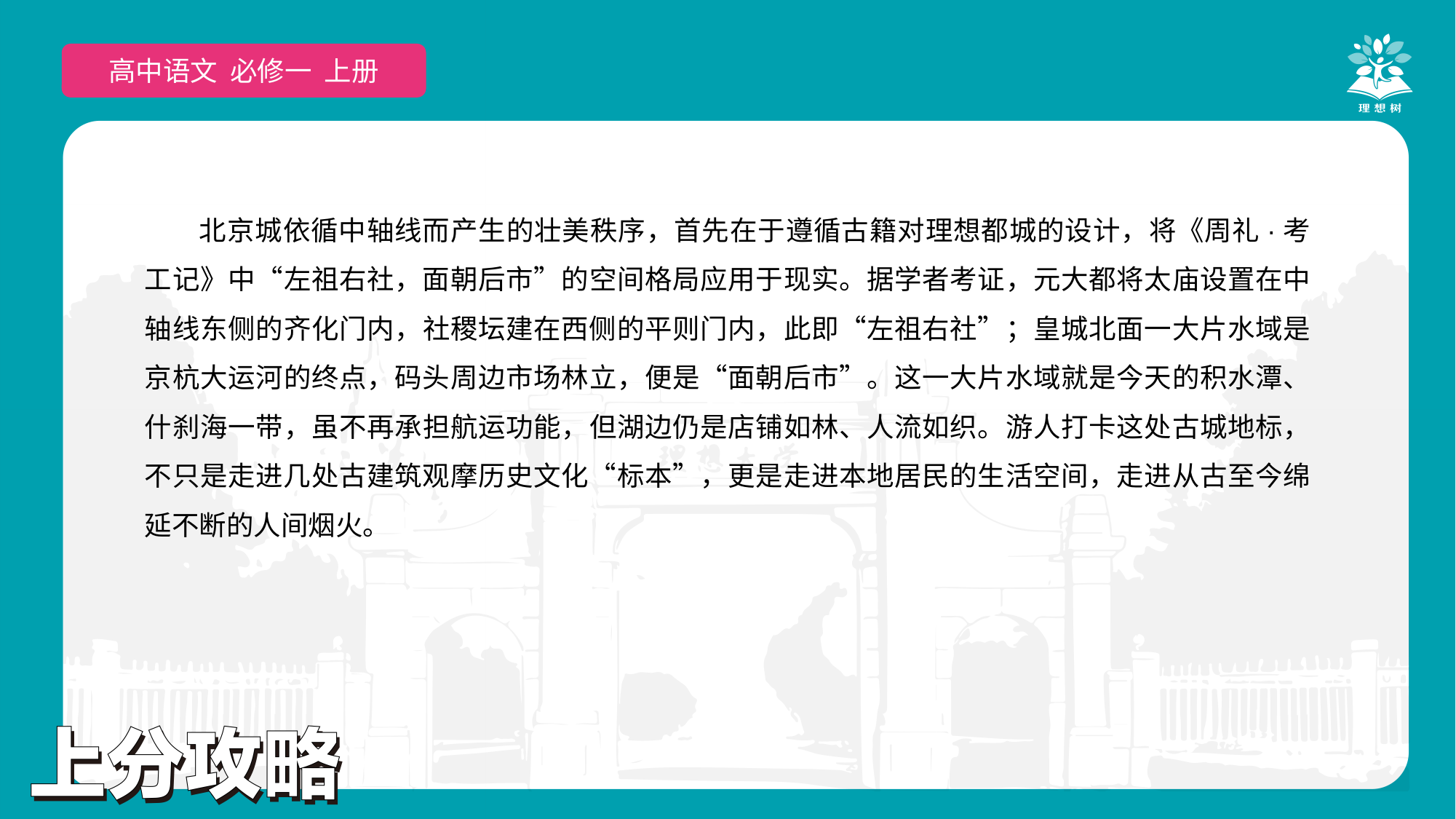

高中语文  必修一  上册
北京城依循中轴线而产生的壮美秩序，首先在于遵循古籍对理想都城的设计，将《周礼·考工记》中“左祖右社，面朝后市”的空间格局应用于现实。据学者考证，元大都将太庙设置在中轴线东侧的齐化门内，社稷坛建在西侧的平则门内，此即“左祖右社”；皇城北面一大片水域是京杭大运河的终点，码头周边市场林立，便是“面朝后市”。这一大片水域就是今天的积水潭、什刹海一带，虽不再承担航运功能，但湖边仍是店铺如林、人流如织。游人打卡这处古城地标，不只是走进几处古建筑观摩历史文化“标本”，更是走进本地居民的生活空间，走进从古至今绵延不断的人间烟火。